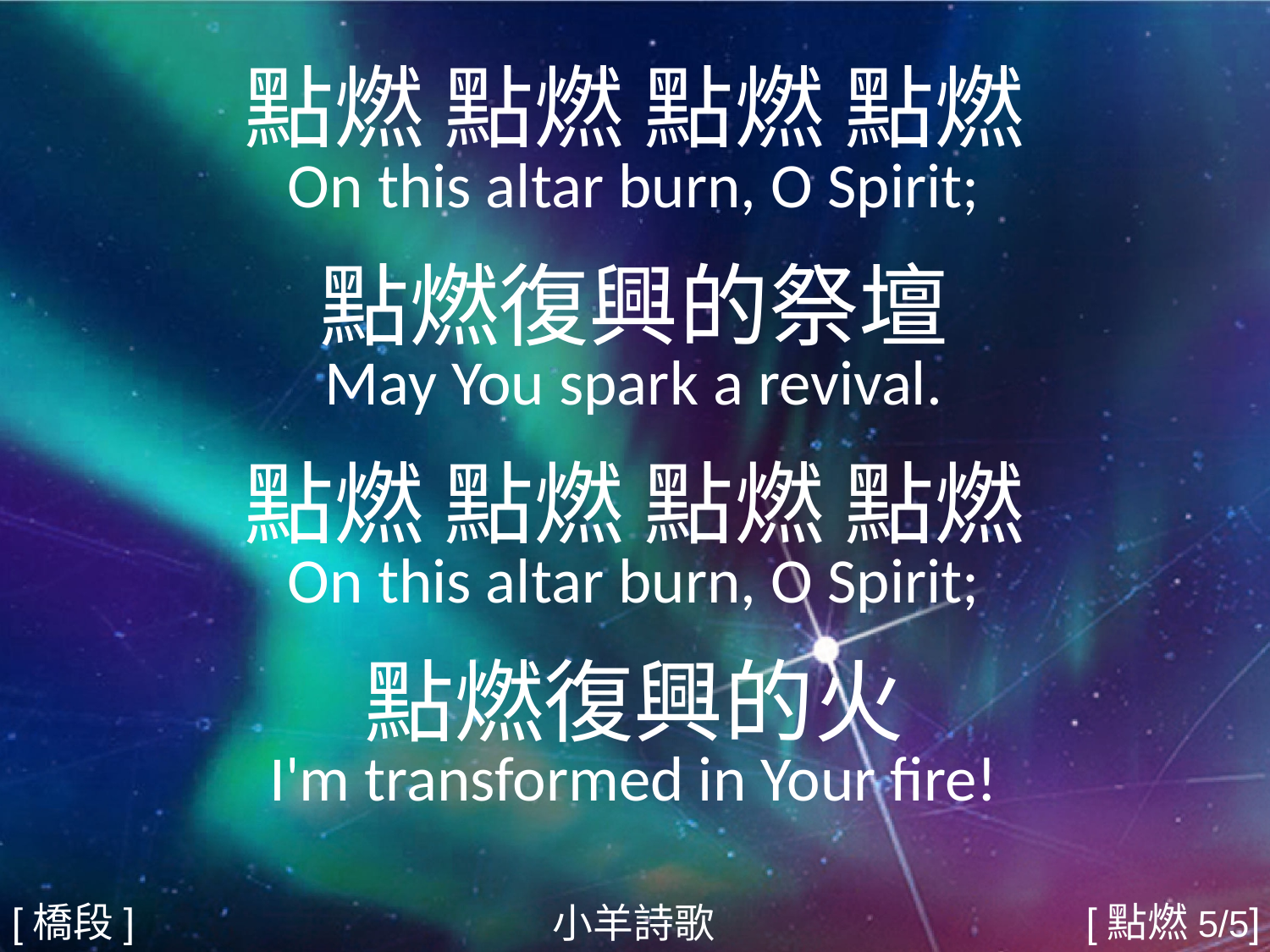

點燃 點燃 點燃 點燃
On this altar burn, O Spirit;

點燃復興的祭壇
May You spark a revival.

點燃 點燃 點燃 點燃
On this altar burn, O Spirit;

點燃復興的火
I'm transformed in Your fire!
#

[橋段]
[點燃5/5]
小羊詩歌